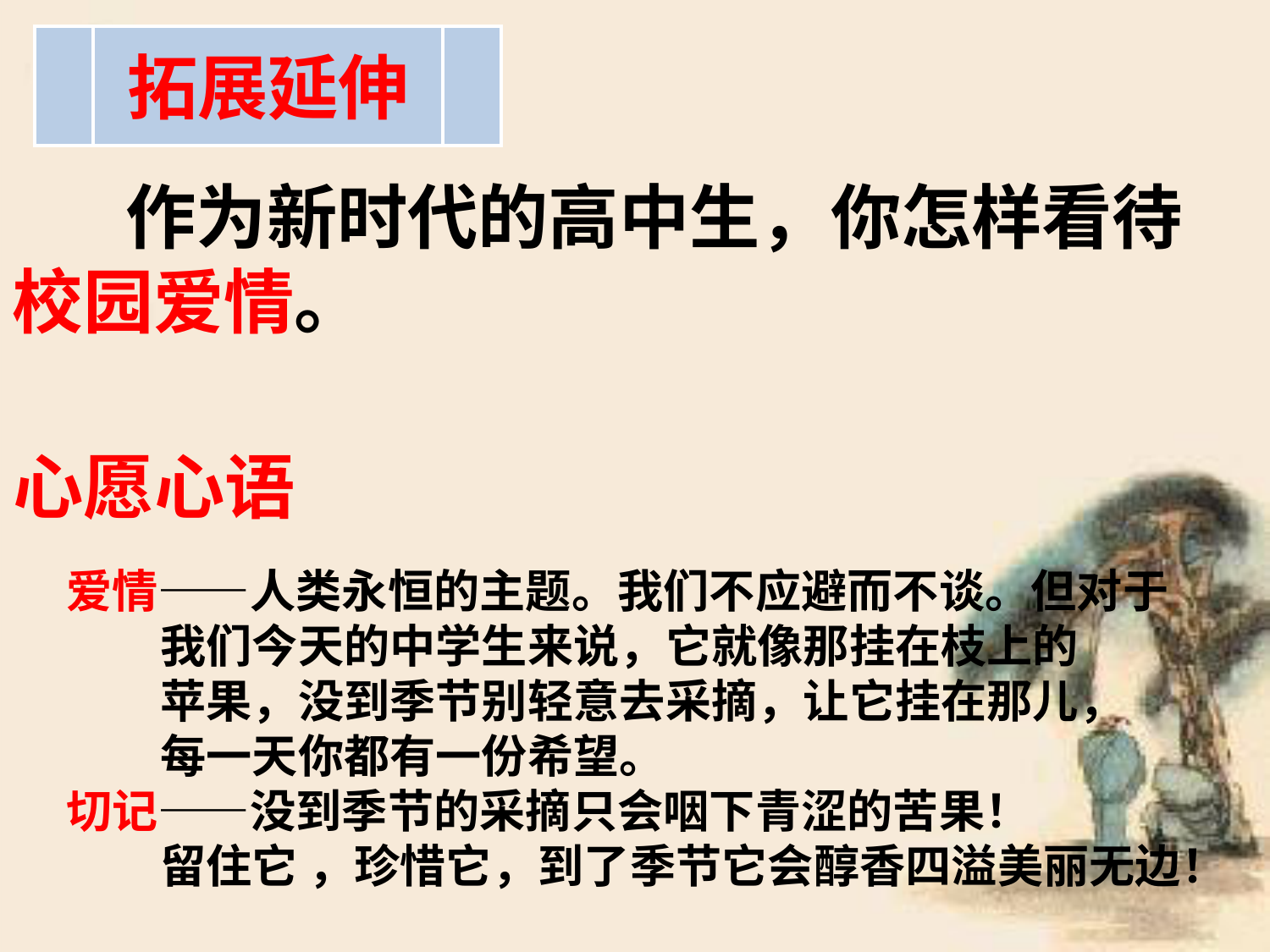

拓展延伸
      作为新时代的高中生，你怎样看待校园爱情。
心愿心语
爱情——人类永恒的主题。我们不应避而不谈。但对于
        我们今天的中学生来说，它就像那挂在枝上的
        苹果，没到季节别轻意去采摘，让它挂在那儿，
        每一天你都有一份希望。
切记——没到季节的采摘只会咽下青涩的苦果！
        留住它 ，珍惜它，到了季节它会醇香四溢美丽无边！